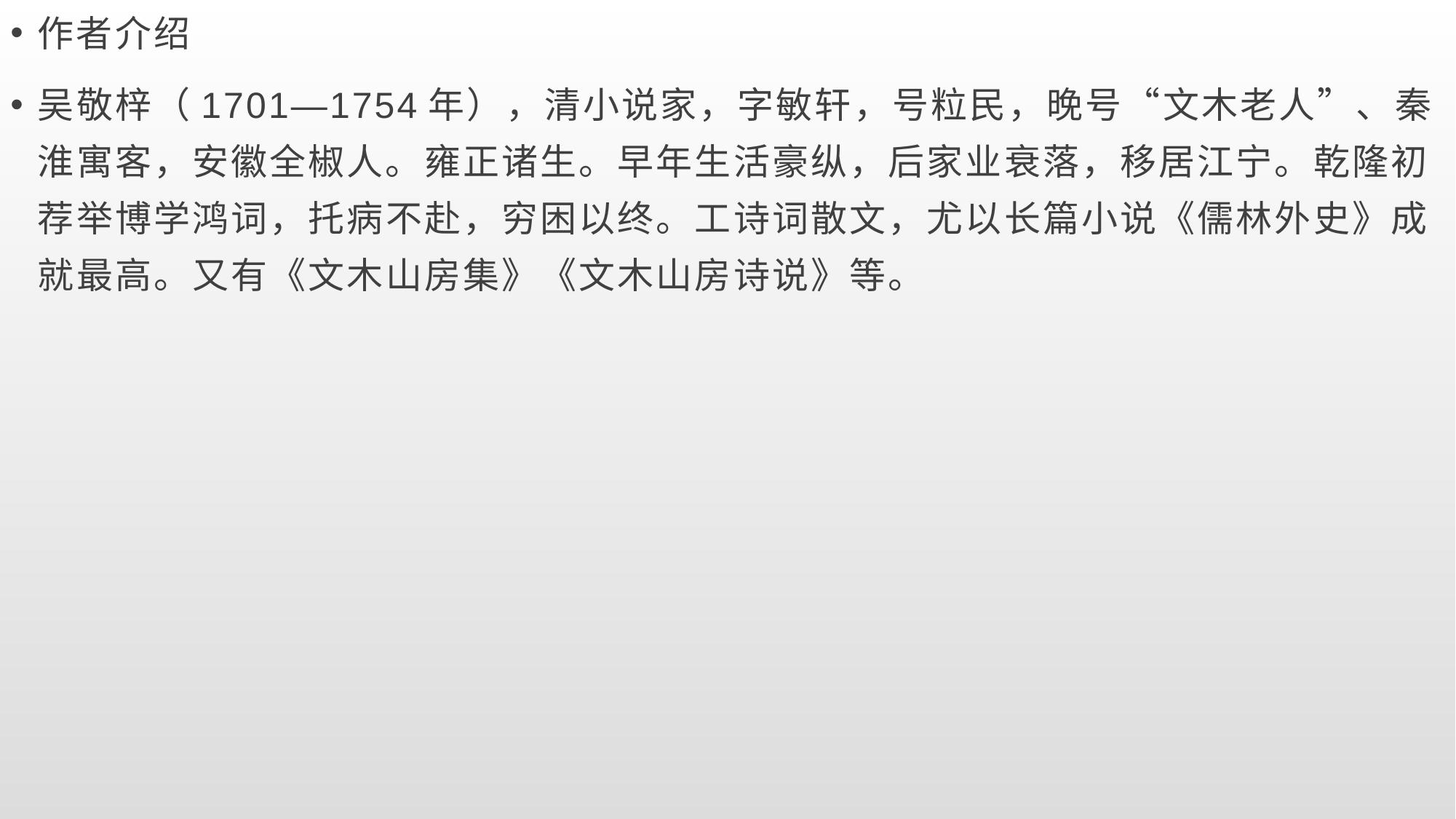

作者介绍
吴敬梓（1701—1754年），清小说家，字敏轩，号粒民，晚号“文木老人”、秦淮寓客，安徽全椒人。雍正诸生。早年生活豪纵，后家业衰落，移居江宁。乾隆初荐举博学鸿词，托病不赴，穷困以终。工诗词散文，尤以长篇小说《儒林外史》成就最高。又有《文木山房集》《文木山房诗说》等。